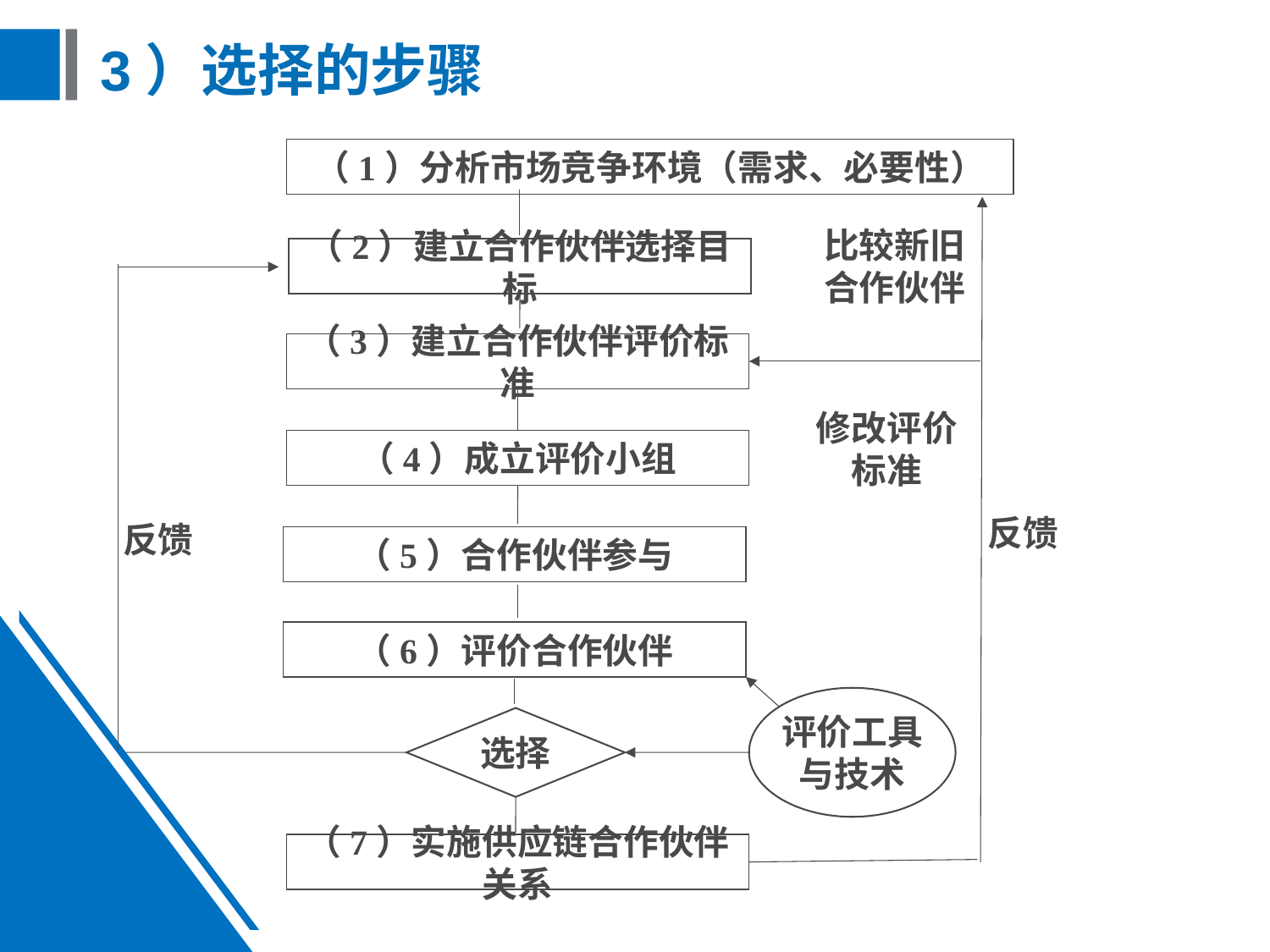

# 3）选择的步骤

（1）分析市场竞争环境（需求、必要性）
比较新旧合作伙伴
（2）建立合作伙伴选择目标
（3）建立合作伙伴评价标准
修改评价标准
（4）成立评价小组
反馈
反馈
（5）合作伙伴参与
（6）评价合作伙伴
评价工具与技术
选择
（7）实施供应链合作伙伴关系